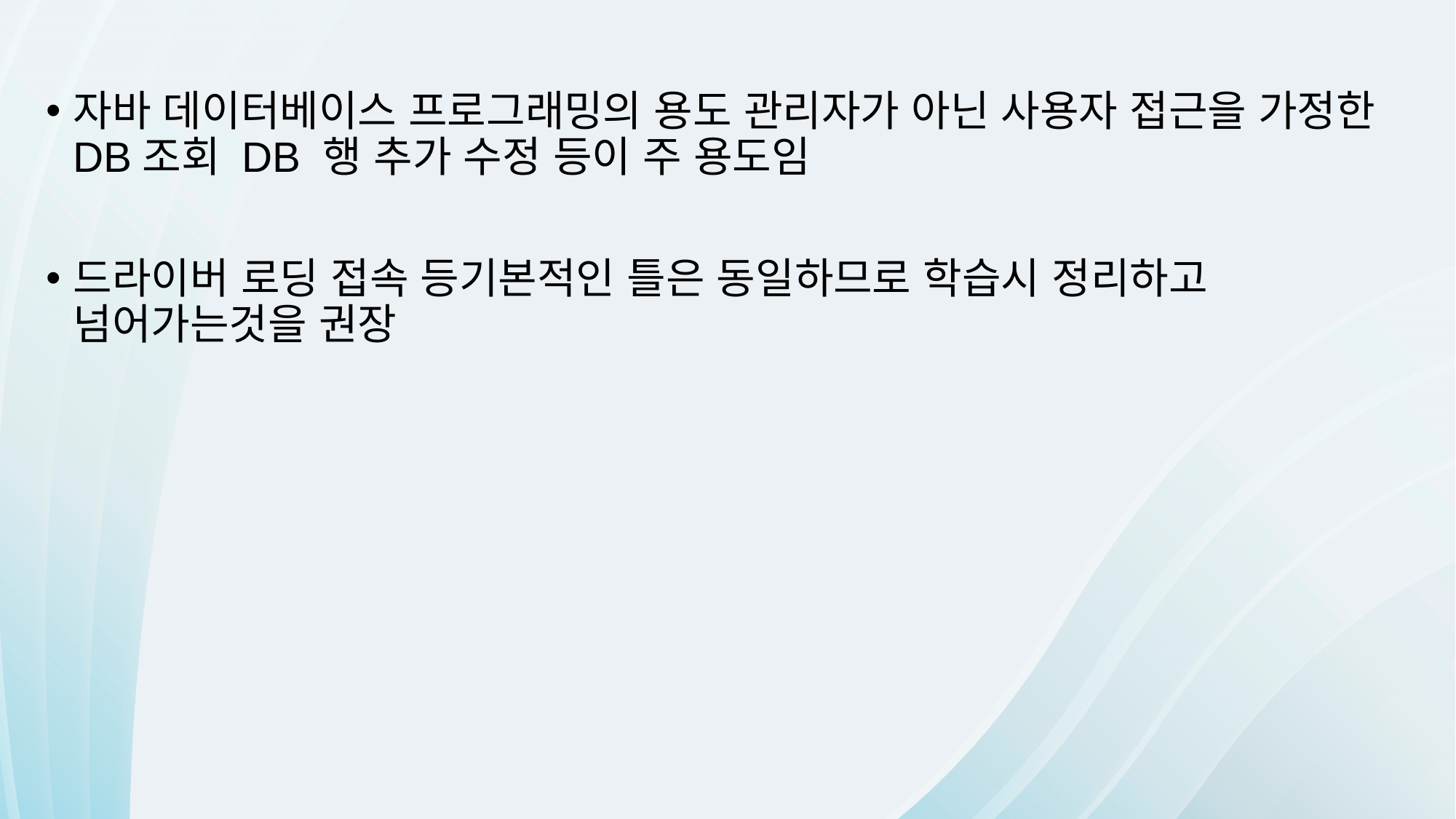

자바 데이터베이스 프로그래밍의 용도 관리자가 아닌 사용자 접근을 가정한 DB조회 DB 행 추가 수정 등이 주 용도임

드라이버 로딩 접속 등기본적인 틀은 동일하므로 학습시 정리하고 넘어가는것을 권장